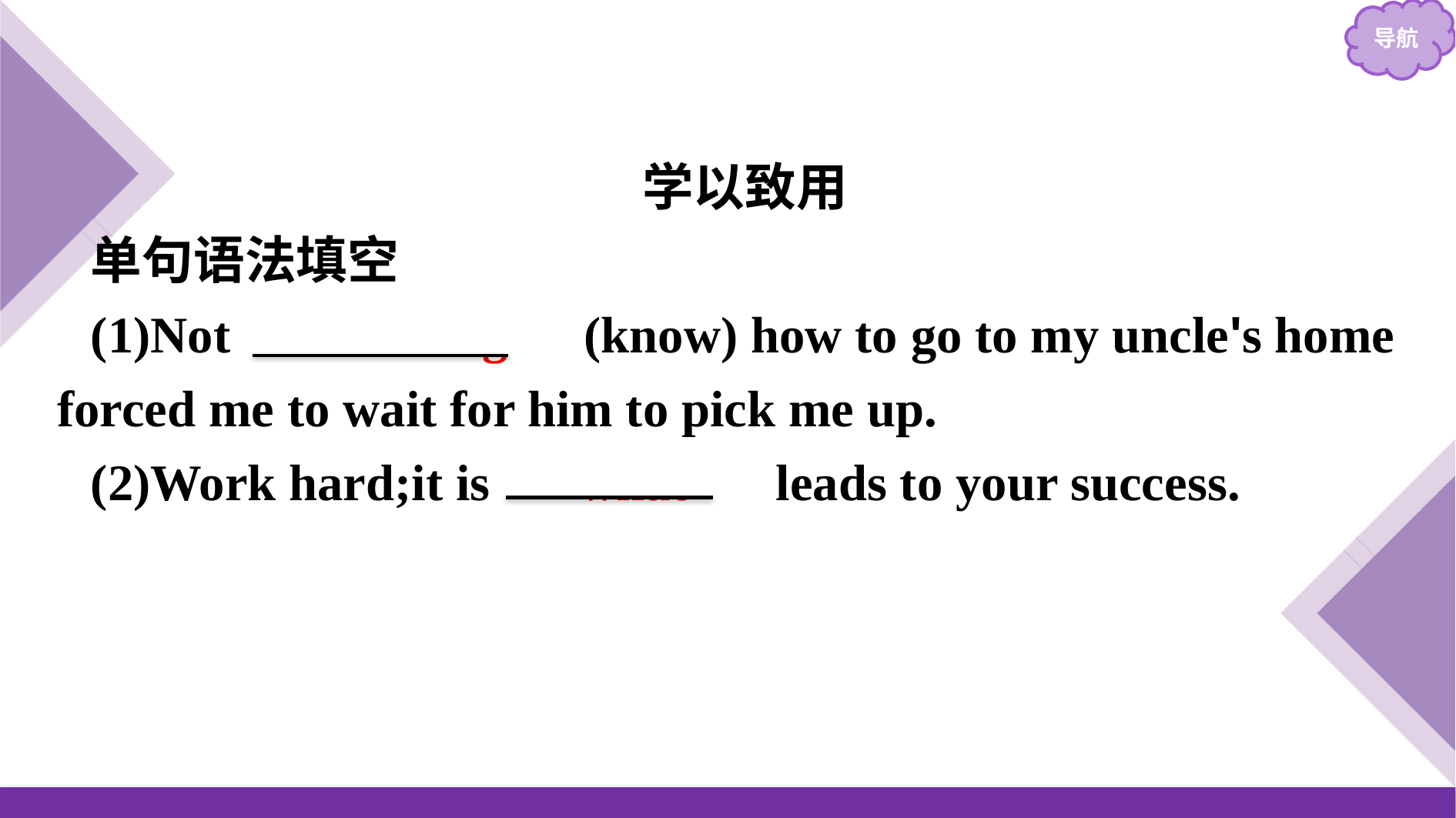

学以致用
单句语法填空
(1)Not 　knowing　(know) how to go to my uncle's home forced me to wait for him to pick me up.
(2)Work hard;it is 　what　 leads to your success.